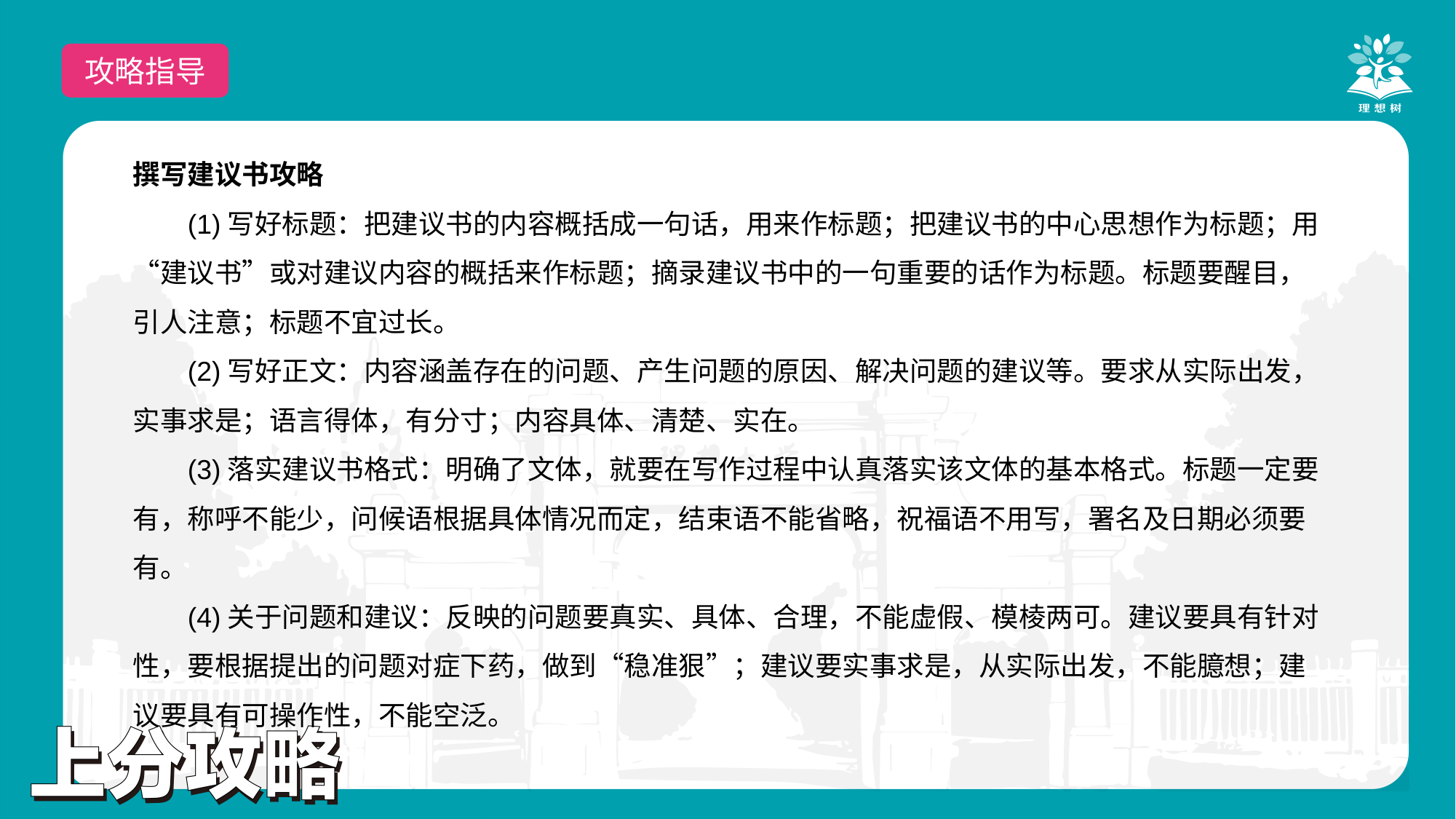

攻略指导
撰写建议书攻略
(1)写好标题：把建议书的内容概括成一句话，用来作标题；把建议书的中心思想作为标题；用“建议书”或对建议内容的概括来作标题；摘录建议书中的一句重要的话作为标题。标题要醒目，引人注意；标题不宜过长。
(2)写好正文：内容涵盖存在的问题、产生问题的原因、解决问题的建议等。要求从实际出发，实事求是；语言得体，有分寸；内容具体、清楚、实在。
(3)落实建议书格式：明确了文体，就要在写作过程中认真落实该文体的基本格式。标题一定要有，称呼不能少，问候语根据具体情况而定，结束语不能省略，祝福语不用写，署名及日期必须要有。
(4)关于问题和建议：反映的问题要真实、具体、合理，不能虚假、模棱两可。建议要具有针对性，要根据提出的问题对症下药，做到“稳准狠”；建议要实事求是，从实际出发，不能臆想；建议要具有可操作性，不能空泛。